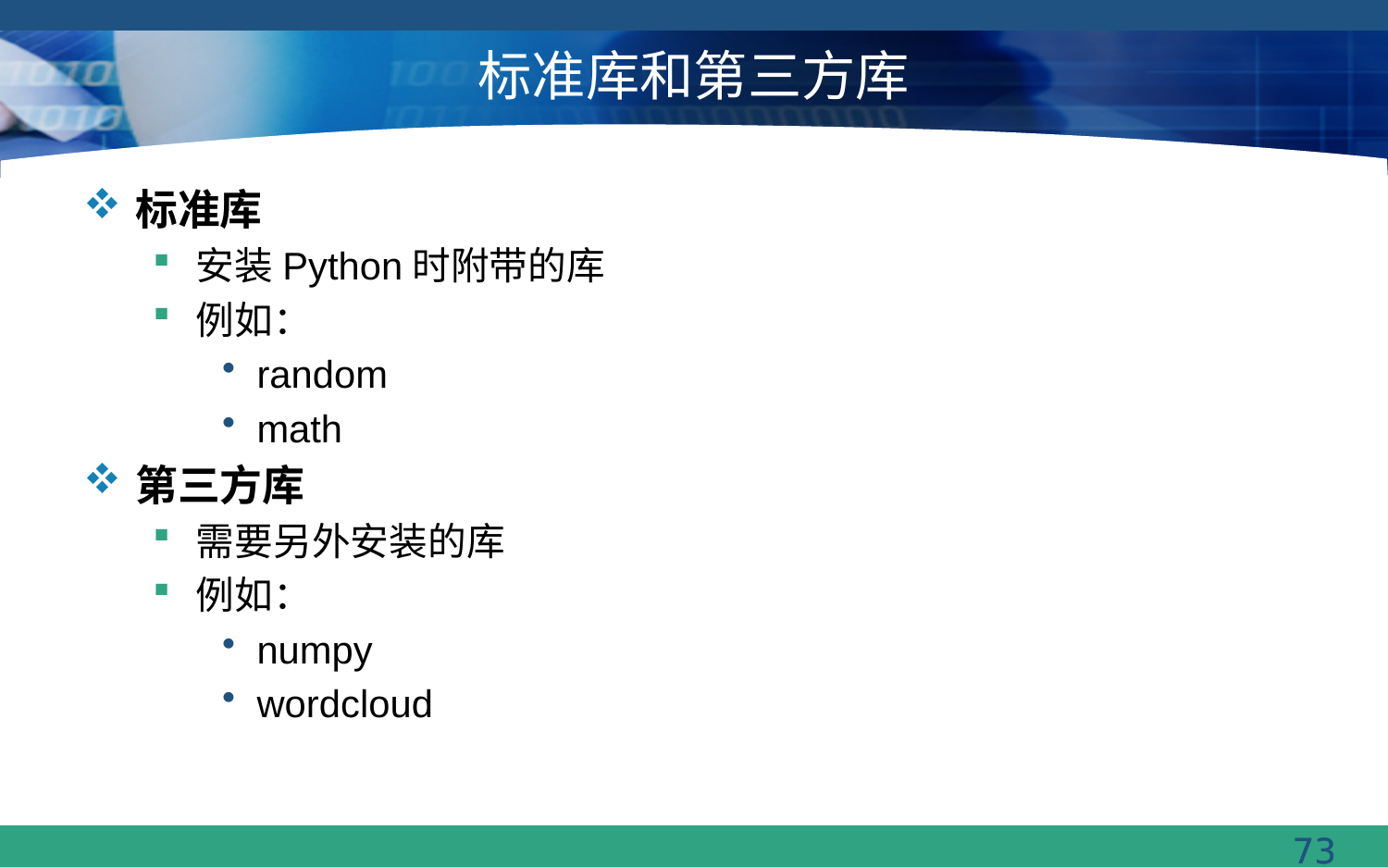

# 标准库和第三方库
标准库
安装Python时附带的库
例如：
random
math
第三方库
需要另外安装的库
例如：
numpy
wordcloud